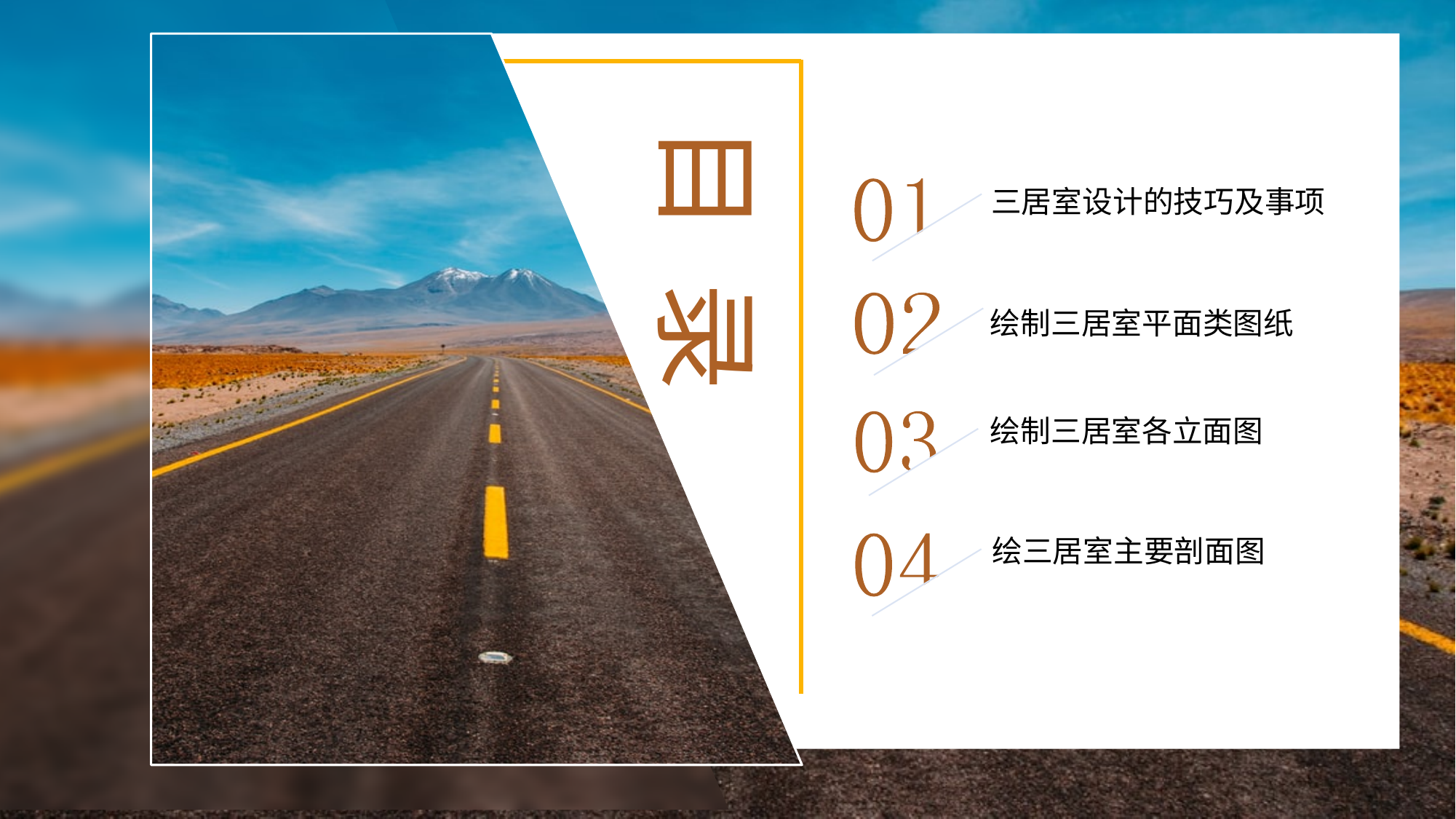

三居室设计的技巧及事项

绘制三居室平面类图纸
绘制三居室各立面图

绘三居室主要剖面图